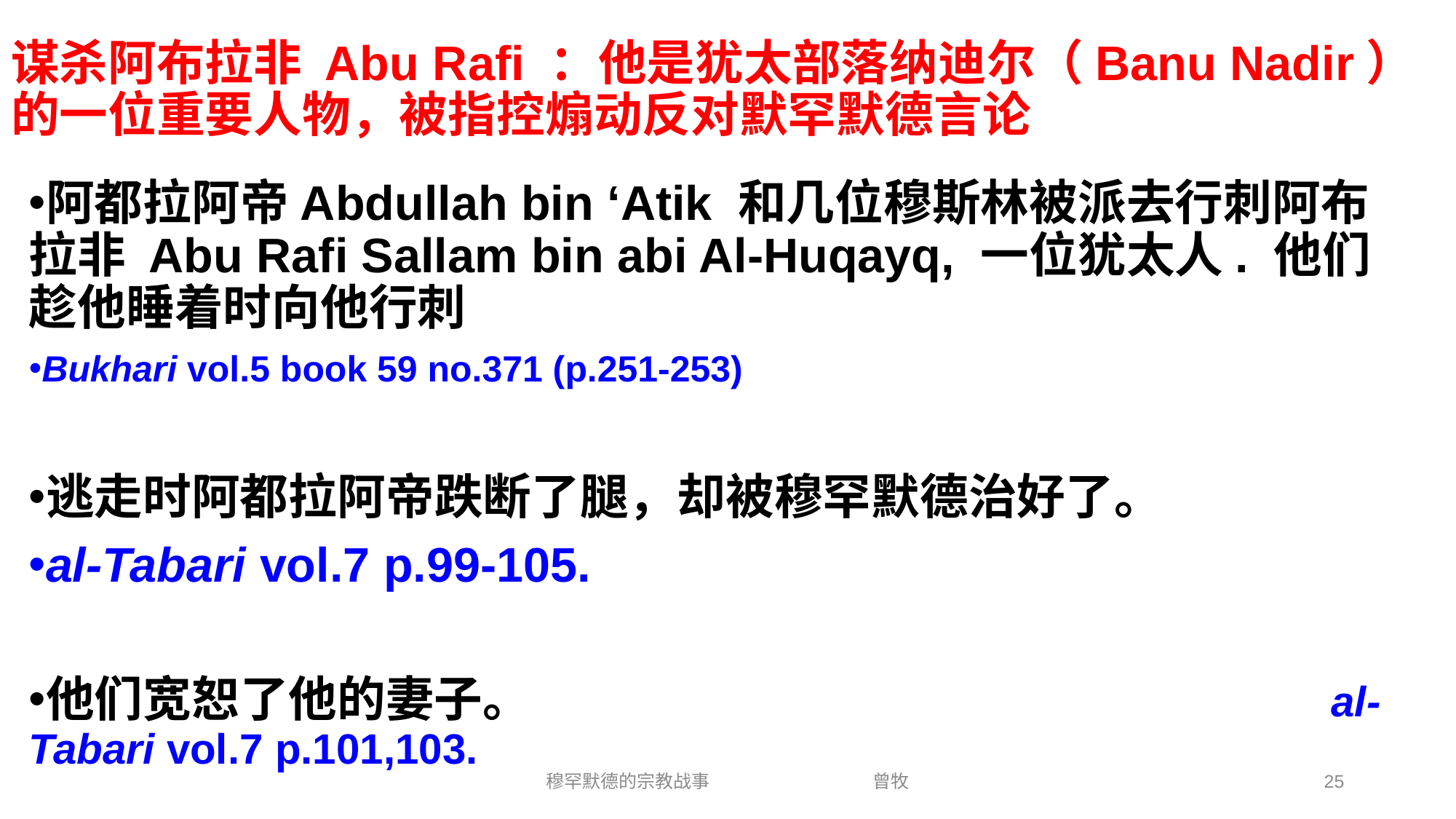

# 谋杀阿布拉非 Abu Rafi ：他是犹太部落纳迪尔（Banu Nadir）的一位重要人物，被指控煽动反对默罕默德言论
阿都拉阿帝Abdullah bin ‘Atik 和几位穆斯林被派去行刺阿布拉非 Abu Rafi Sallam bin abi Al-Huqayq, 一位犹太人. 他们趁他睡着时向他行刺
Bukhari vol.5 book 59 no.371 (p.251-253)

逃走时阿都拉阿帝跌断了腿，却被穆罕默德治好了。
al-Tabari vol.7 p.99-105.

他们宽恕了他的妻子。                                                                       al-Tabari vol.7 p.101,103.
穆罕默德的宗教战事                             曾牧
25